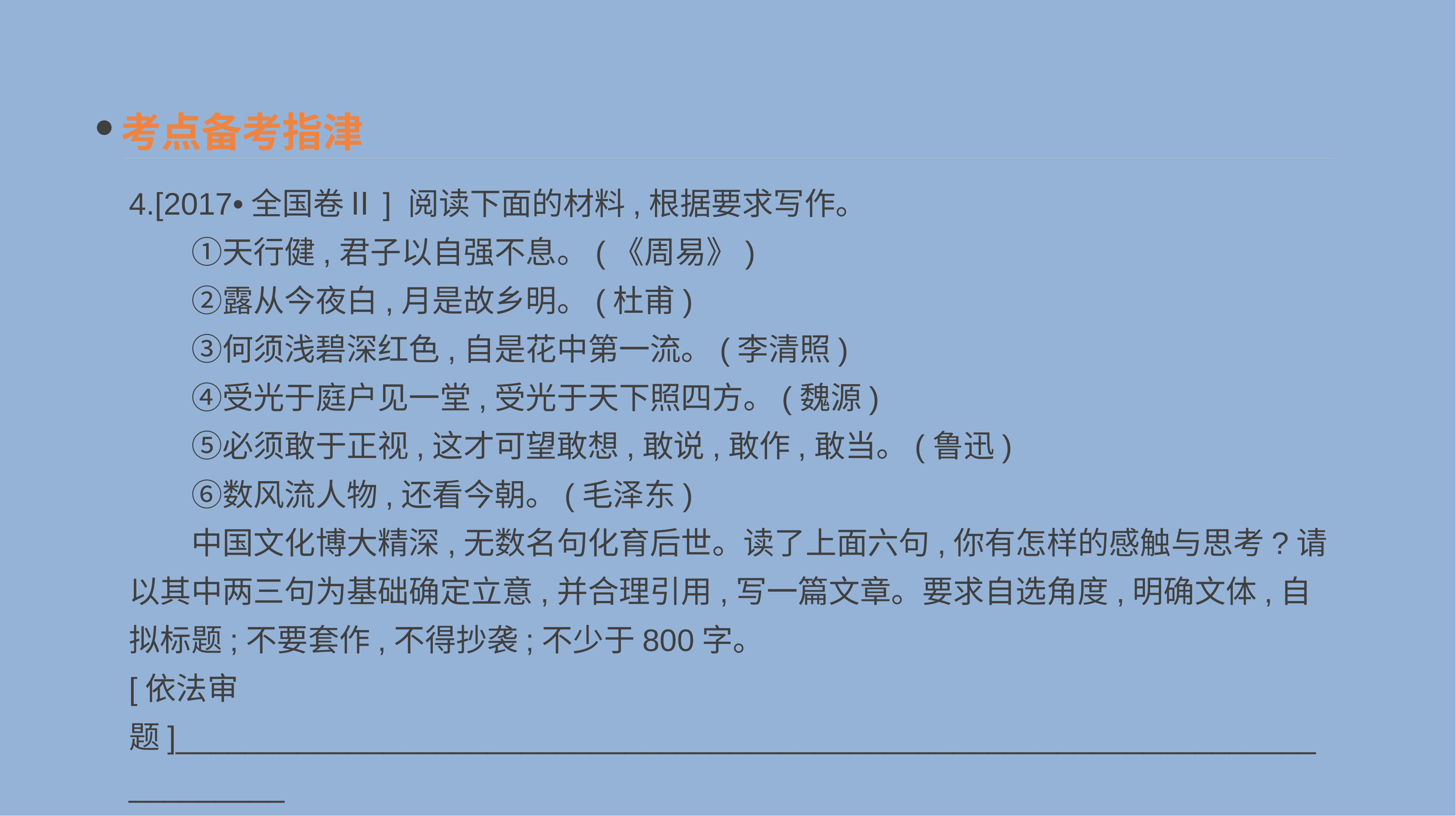

考点备考指津

4.[2017•全国卷Ⅱ] 阅读下面的材料,根据要求写作。
　　①天行健,君子以自强不息。(《周易》)
　　②露从今夜白,月是故乡明。(杜甫)
　　③何须浅碧深红色,自是花中第一流。(李清照)
　　④受光于庭户见一堂,受光于天下照四方。(魏源)
　　⑤必须敢于正视,这才可望敢想,敢说,敢作,敢当。(鲁迅)
　　⑥数风流人物,还看今朝。(毛泽东)
　　中国文化博大精深,无数名句化育后世。读了上面六句,你有怎样的感触与思考?请以其中两三句为基础确定立意,并合理引用,写一篇文章。要求自选角度,明确文体,自拟标题;不要套作,不得抄袭;不少于800字。
[依法审题]___________________________________________________________________________
____________________________________________________________________________________